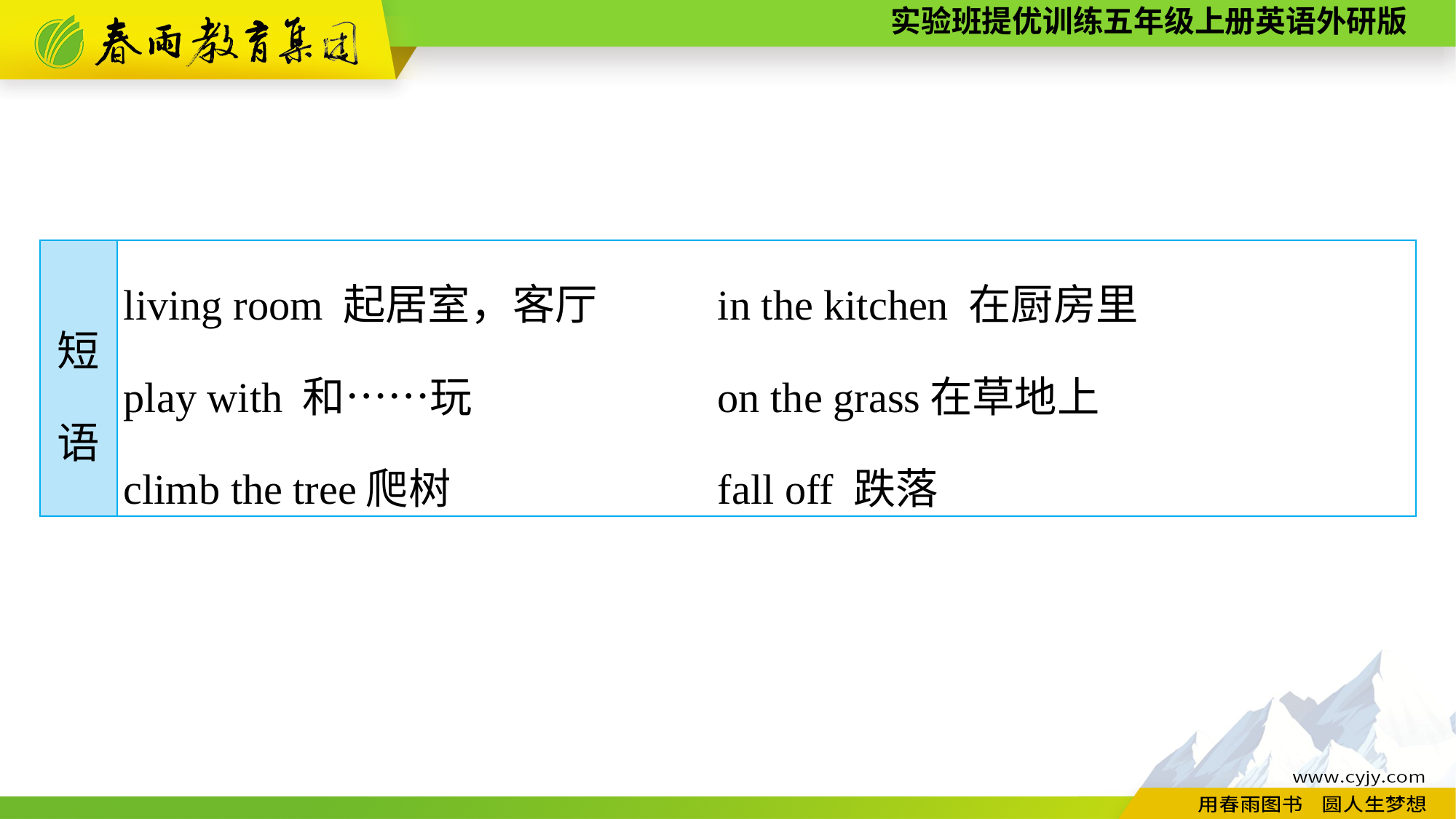

| 短 语 | living room 起居室，客厅 in the kitchen 在厨房里 play with 和……玩 on the grass在草地上 climb the tree爬树 fall off 跌落 |
| --- | --- |